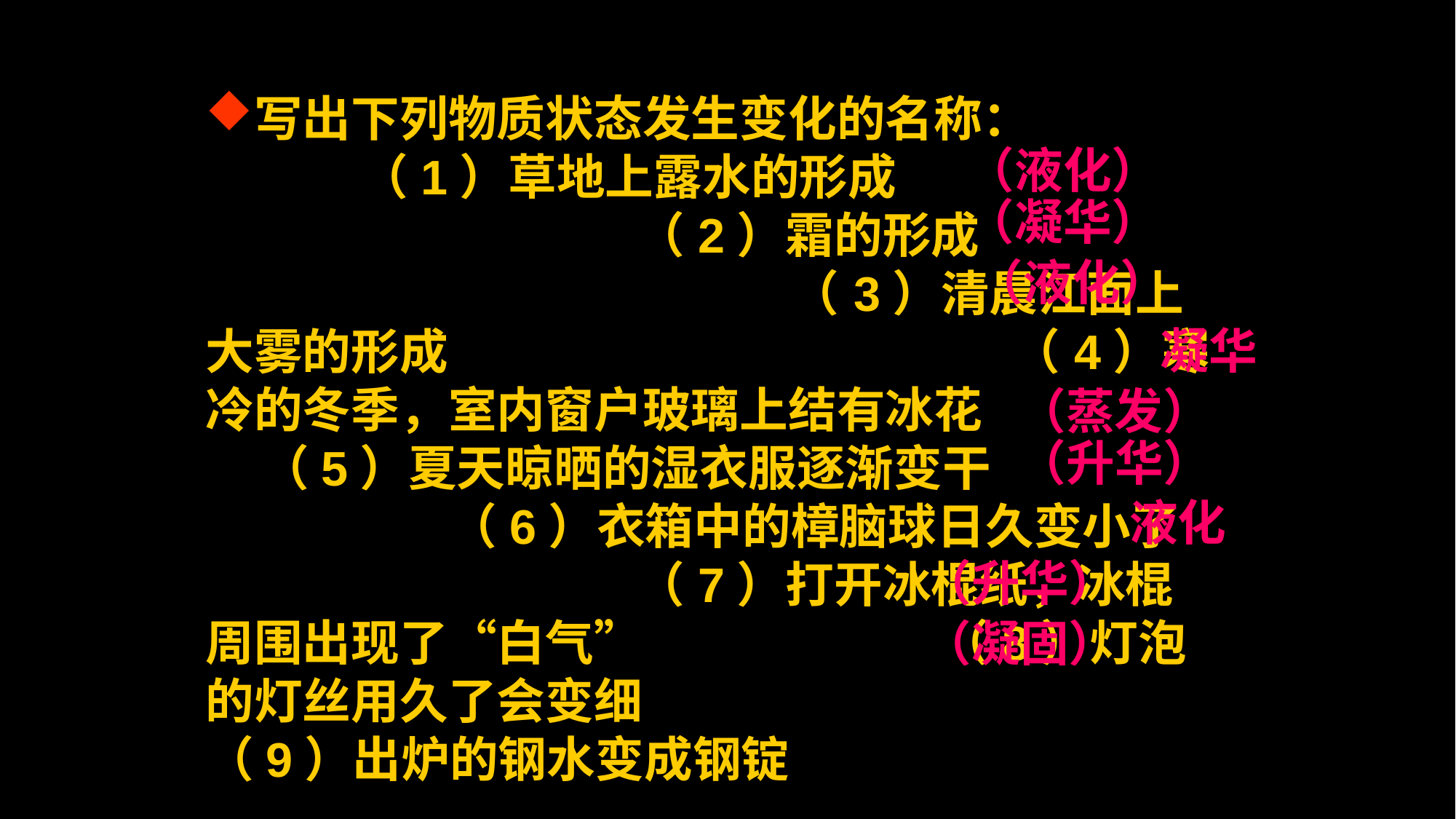

写出下列物质状态发生变化的名称：                               （1）草地上露水的形成                                                                     （2）霜的形成                                                                           （3）清晨江面上大雾的形成                                                   （4）寒冷的冬季，室内窗户玻璃上结有冰花                           （5）夏天晾晒的湿衣服逐渐变干                                           （6）衣箱中的樟脑球日久变小了                                           （7）打开冰棍纸，冰棍周围出现了“白气”                           （8）灯泡的灯丝用久了会变细                                               （9）出炉的钢水变成钢锭
（液化）
（凝华）
（液化）
凝华
（蒸发）
（升华）
液化
（升华）
（凝固）